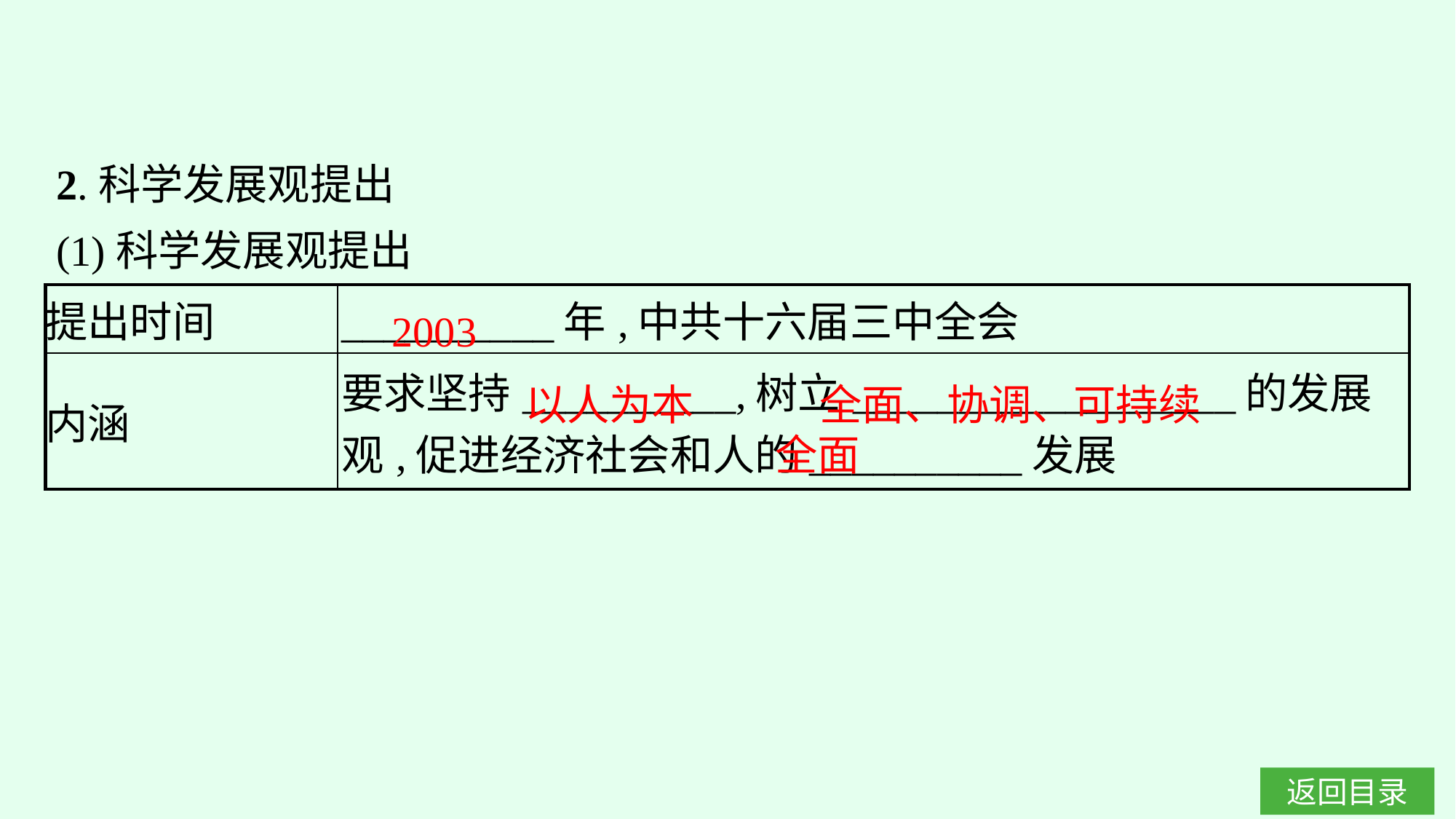

2.科学发展观提出
(1)科学发展观提出
2003
| 提出时间 | \_\_\_\_\_\_\_\_\_\_年,中共十六届三中全会 |
| --- | --- |
| 内涵 | 要求坚持\_\_\_\_\_\_\_\_\_\_,树立\_\_\_\_\_\_\_\_\_\_\_\_\_\_\_\_\_\_的发展观,促进经济社会和人的\_\_\_\_\_\_\_\_\_\_发展 |
全面、协调、可持续
以人为本
全面